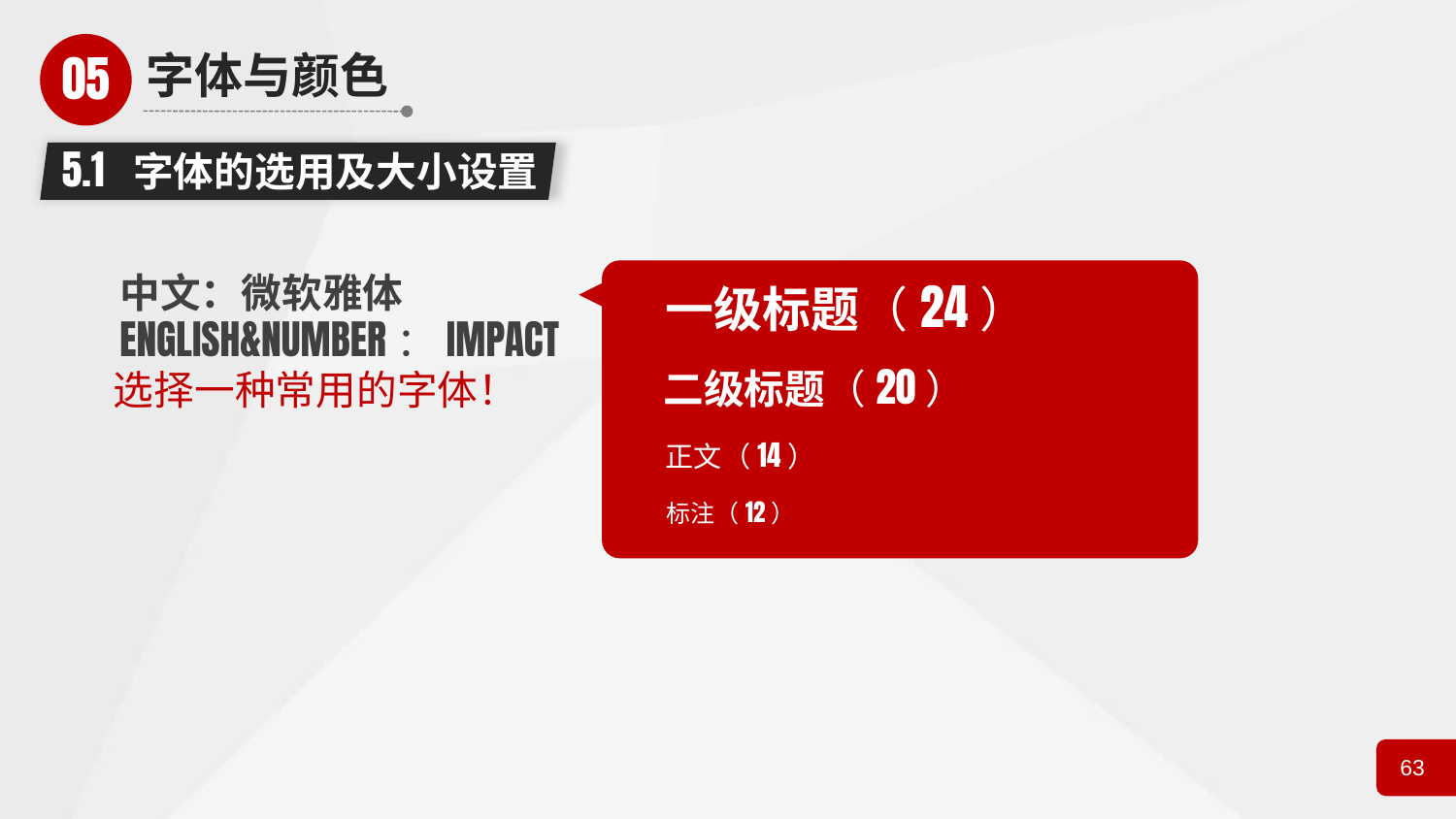

5.1  字体的选用及大小设置

中文：微软雅体
ENGLISH&NUMBER：IMPACT

一级标题（24）
二级标题（20）
选择一种常用的字体！
正文（14）
标注（12）